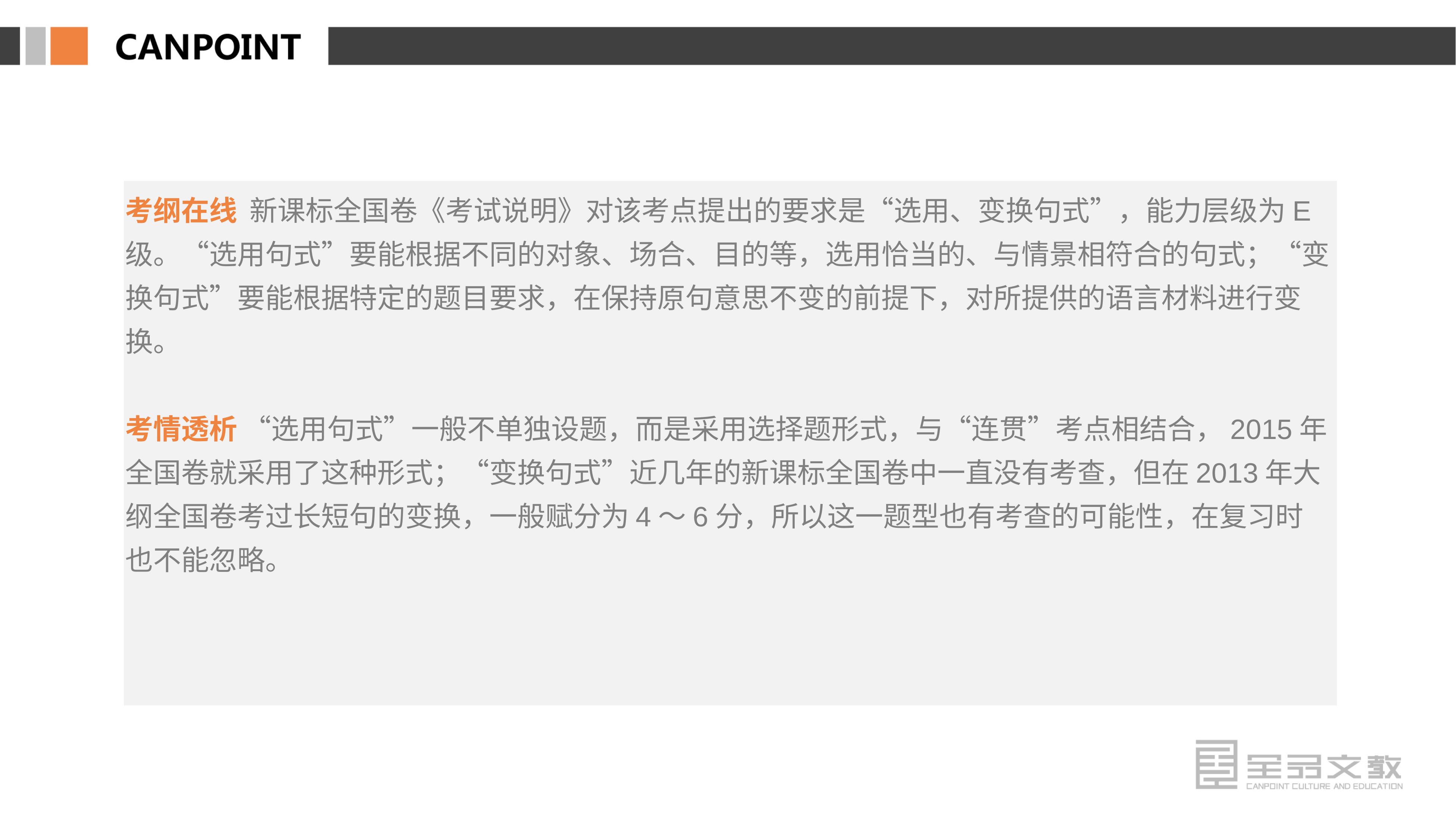

考纲在线  新课标全国卷《考试说明》对该考点提出的要求是“选用、变换句式”，能力层级为E级。“选用句式”要能根据不同的对象、场合、目的等，选用恰当的、与情景相符合的句式；“变换句式”要能根据特定的题目要求，在保持原句意思不变的前提下，对所提供的语言材料进行变换。

考情透析 “选用句式”一般不单独设题，而是采用选择题形式，与“连贯”考点相结合，2015年全国卷就采用了这种形式；“变换句式”近几年的新课标全国卷中一直没有考查，但在2013年大纲全国卷考过长短句的变换，一般赋分为4～6分，所以这一题型也有考查的可能性，在复习时也不能忽略。